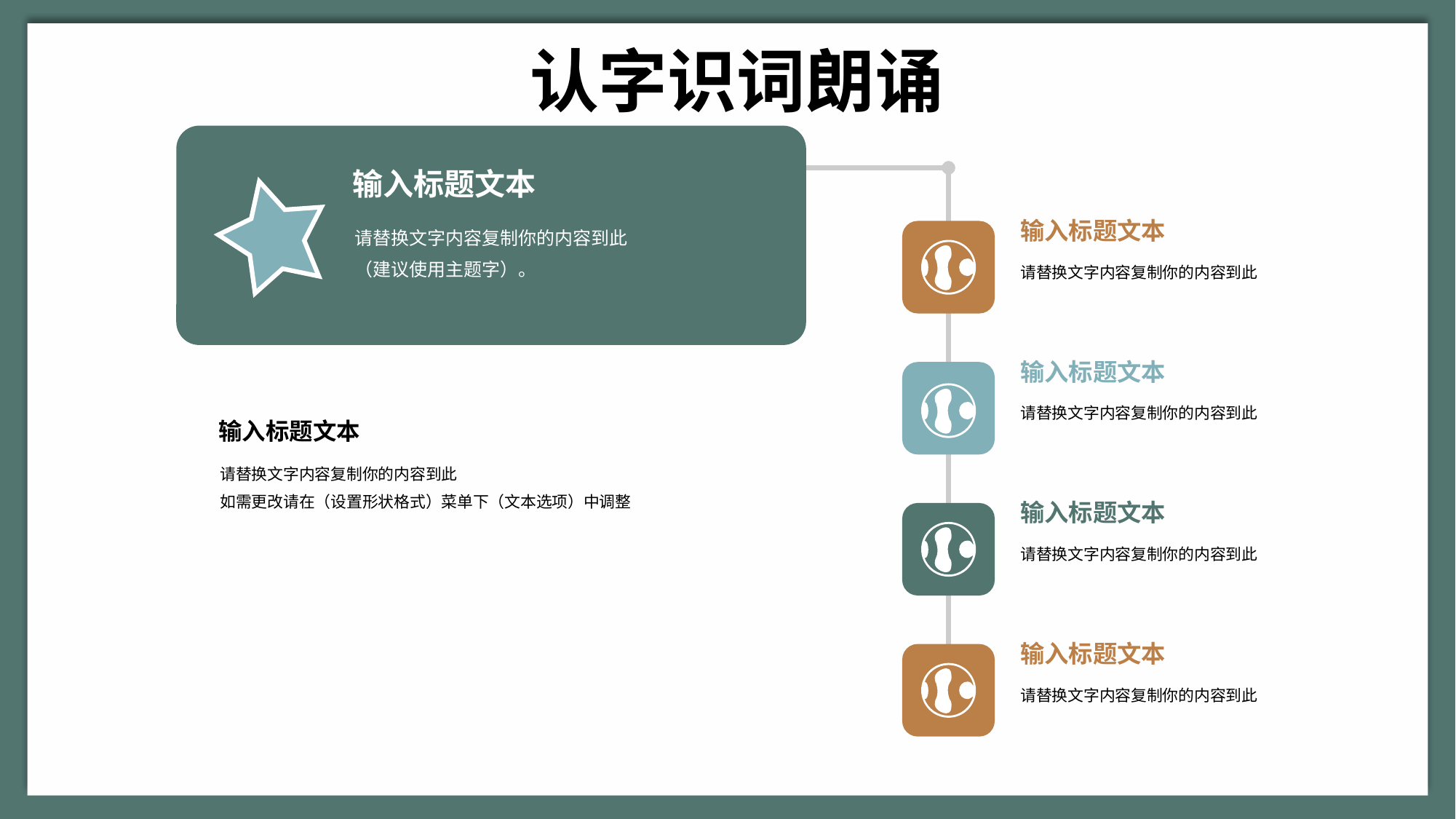

请替换文字内容复制你的内容到此
（建议使用主题字）。
输入标题文本

输入标题文本
请替换文字内容复制你的内容到此
如需更改请在（设置形状格式）菜单下（文本选项）中调整
输入标题文本
请替换文字内容复制你的内容到此

输入标题文本
请替换文字内容复制你的内容到此

输入标题文本
请替换文字内容复制你的内容到此

输入标题文本
请替换文字内容复制你的内容到此